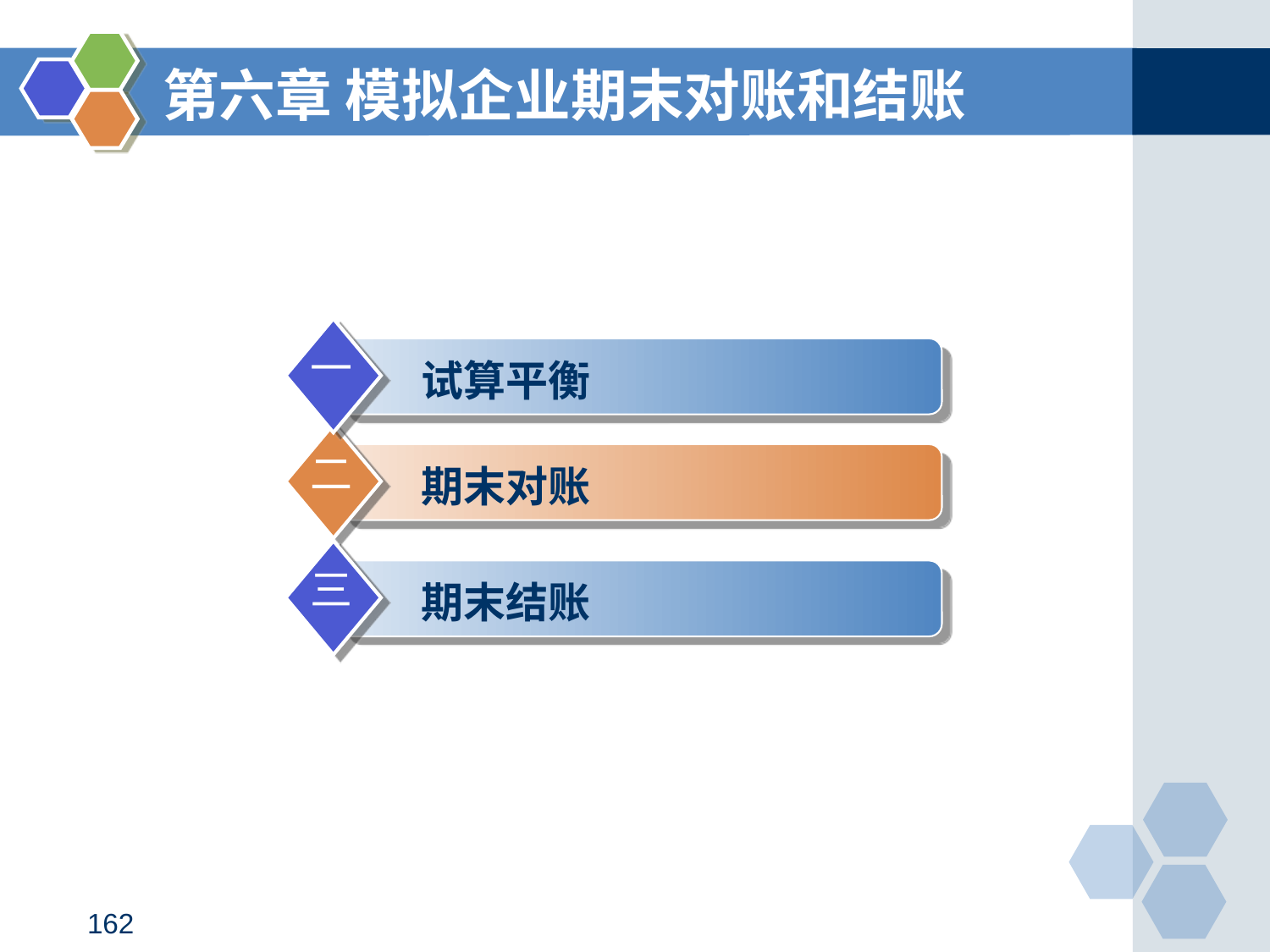

第六章 模拟企业期末对账和结账

一

   试算平衡

二

   期末对账

三

   期末结账